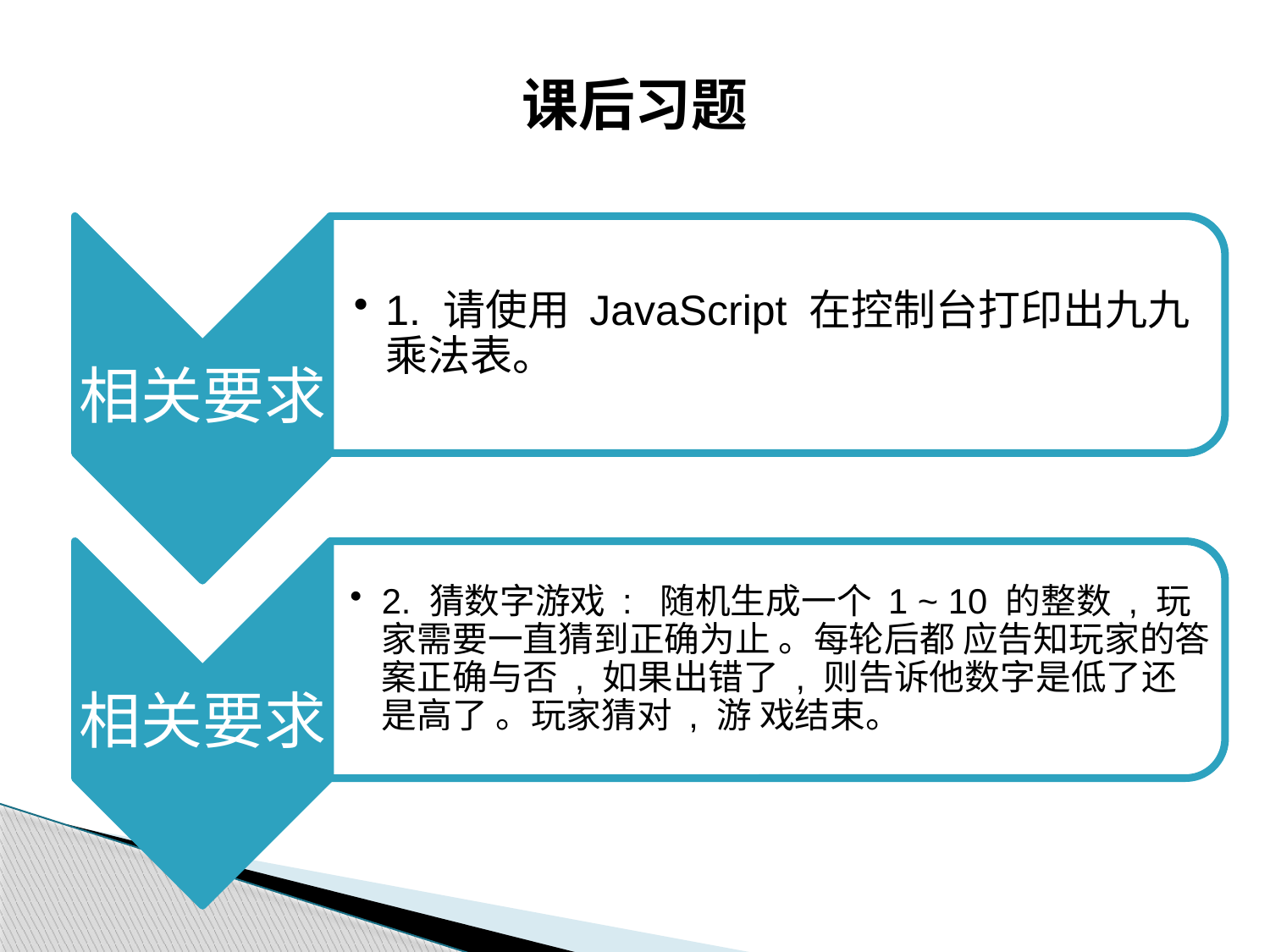

# 课后习题
相关要求
1. 请使用 JavaScript 在控制台打印出九九乘法表。
相关要求
2. 猜数字游戏 :  随机生成一个 1 ~ 10 的整数 , 玩家需要一直猜到正确为止 。每轮后都 应告知玩家的答案正确与否 , 如果出错了 , 则告诉他数字是低了还是高了 。玩家猜对 , 游 戏结束。